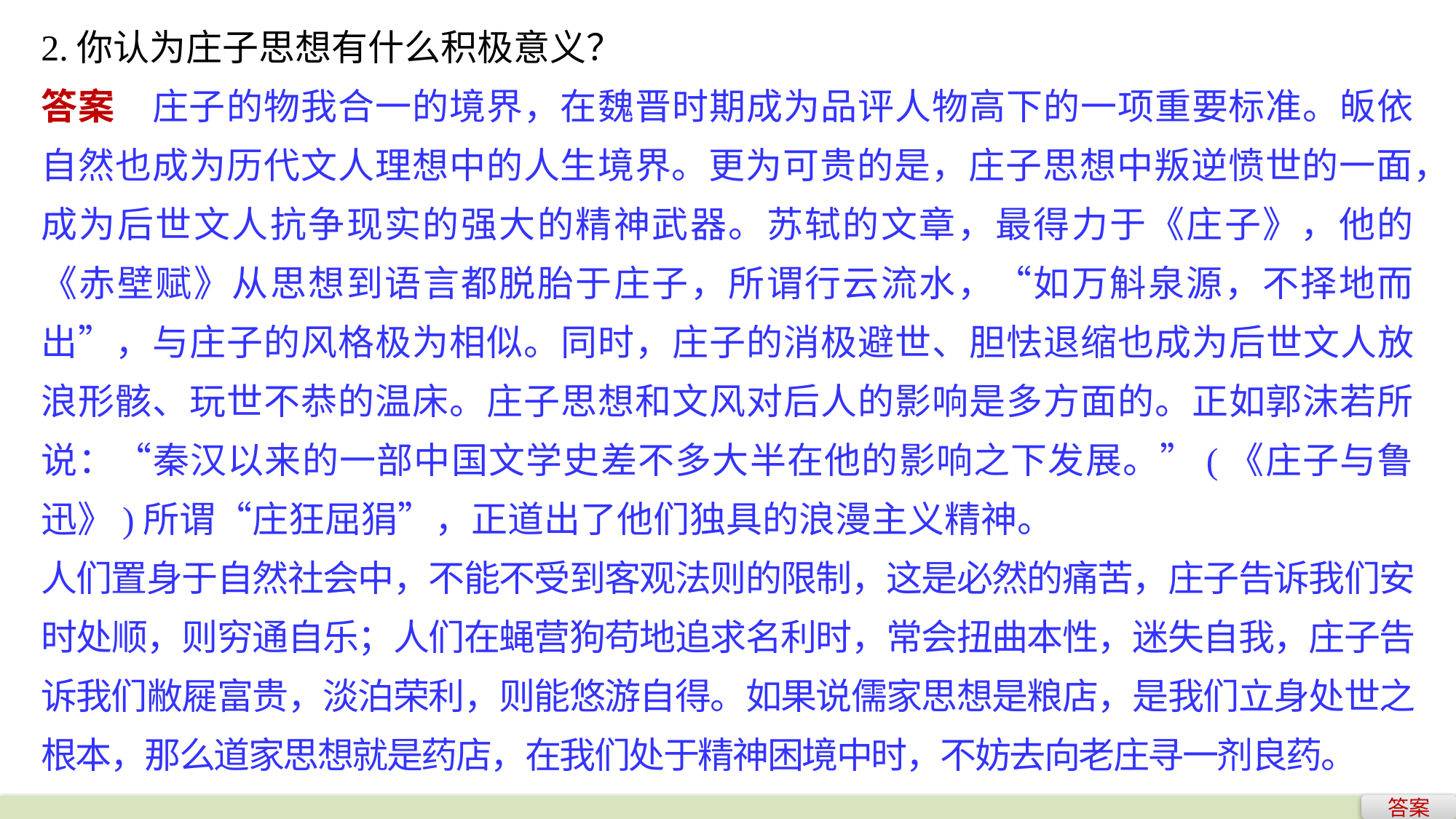

2.你认为庄子思想有什么积极意义？
答案　庄子的物我合一的境界，在魏晋时期成为品评人物高下的一项重要标准。皈依自然也成为历代文人理想中的人生境界。更为可贵的是，庄子思想中叛逆愤世的一面，成为后世文人抗争现实的强大的精神武器。苏轼的文章，最得力于《庄子》，他的《赤壁赋》从思想到语言都脱胎于庄子，所谓行云流水，“如万斛泉源，不择地而出”，与庄子的风格极为相似。同时，庄子的消极避世、胆怯退缩也成为后世文人放浪形骸、玩世不恭的温床。庄子思想和文风对后人的影响是多方面的。正如郭沫若所说：“秦汉以来的一部中国文学史差不多大半在他的影响之下发展。”(《庄子与鲁迅》)所谓“庄狂屈狷”，正道出了他们独具的浪漫主义精神。
人们置身于自然社会中，不能不受到客观法则的限制，这是必然的痛苦，庄子告诉我们安时处顺，则穷通自乐；人们在蝇营狗苟地追求名利时，常会扭曲本性，迷失自我，庄子告诉我们敝屣富贵，淡泊荣利，则能悠游自得。如果说儒家思想是粮店，是我们立身处世之根本，那么道家思想就是药店，在我们处于精神困境中时，不妨去向老庄寻一剂良药。
答案